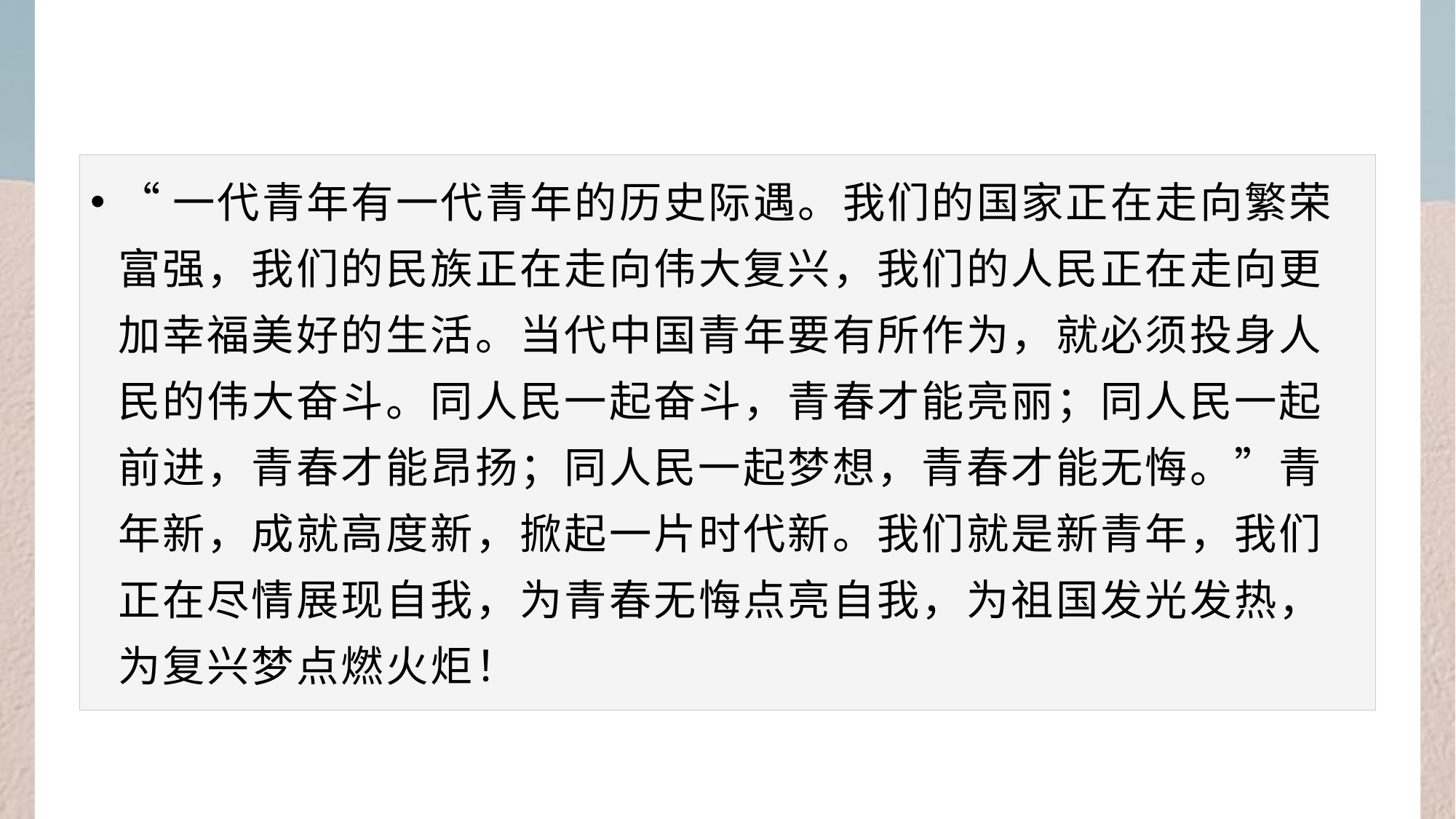

“一代青年有一代青年的历史际遇。我们的国家正在走向繁荣富强，我们的民族正在走向伟大复兴，我们的人民正在走向更加幸福美好的生活。当代中国青年要有所作为，就必须投身人民的伟大奋斗。同人民一起奋斗，青春才能亮丽；同人民一起前进，青春才能昂扬；同人民一起梦想，青春才能无悔。”青年新，成就高度新，掀起一片时代新。我们就是新青年，我们正在尽情展现自我，为青春无悔点亮自我，为祖国发光发热，为复兴梦点燃火炬！